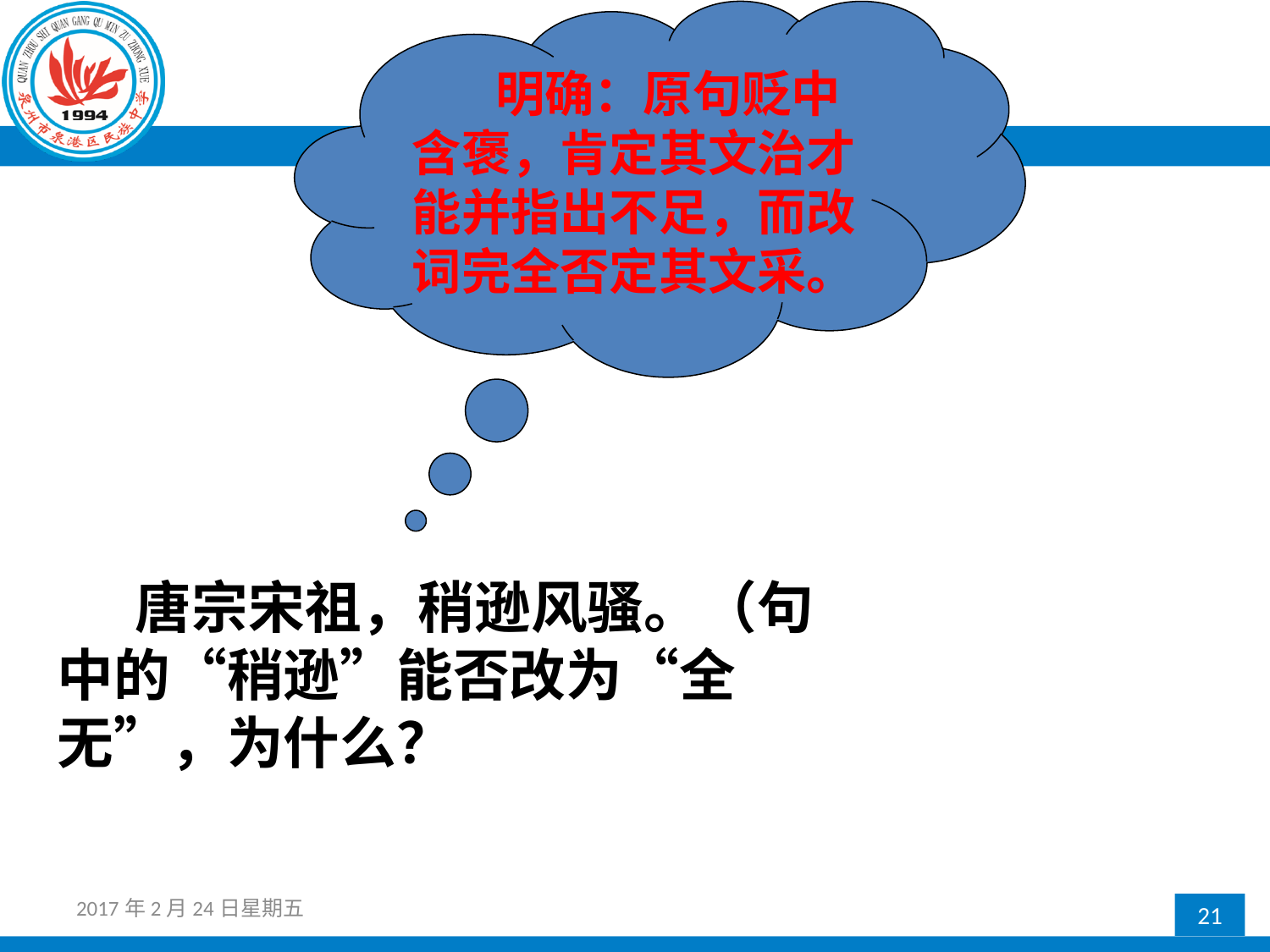

明确：原句贬中含褒，肯定其文治才能并指出不足，而改词完全否定其文采。
     唐宗宋祖，稍逊风骚。（句中的“稍逊”能否改为“全无”，为什么？
2017年2月24日星期五